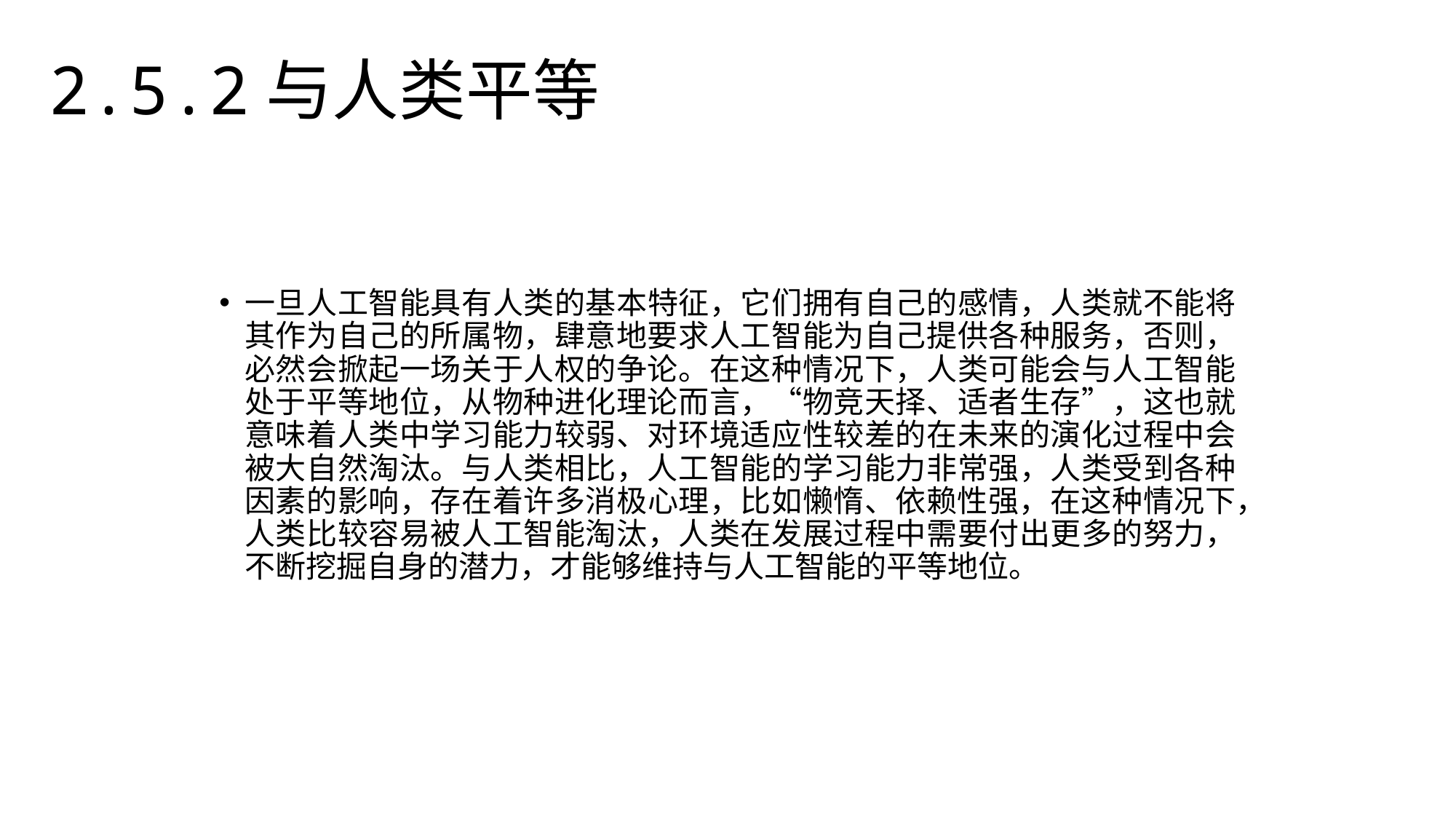

2.5.2与人类平等
一旦人工智能具有人类的基本特征，它们拥有自己的感情，人类就不能将其作为自己的所属物，肆意地要求人工智能为自己提供各种服务，否则，必然会掀起一场关于人权的争论。在这种情况下，人类可能会与人工智能处于平等地位，从物种进化理论而言，“物竞天择、适者生存”，这也就意味着人类中学习能力较弱、对环境适应性较差的在未来的演化过程中会被大自然淘汰。与人类相比，人工智能的学习能力非常强，人类受到各种因素的影响，存在着许多消极心理，比如懒惰、依赖性强，在这种情况下，人类比较容易被人工智能淘汰，人类在发展过程中需要付出更多的努力，不断挖掘自身的潜力，才能够维持与人工智能的平等地位。